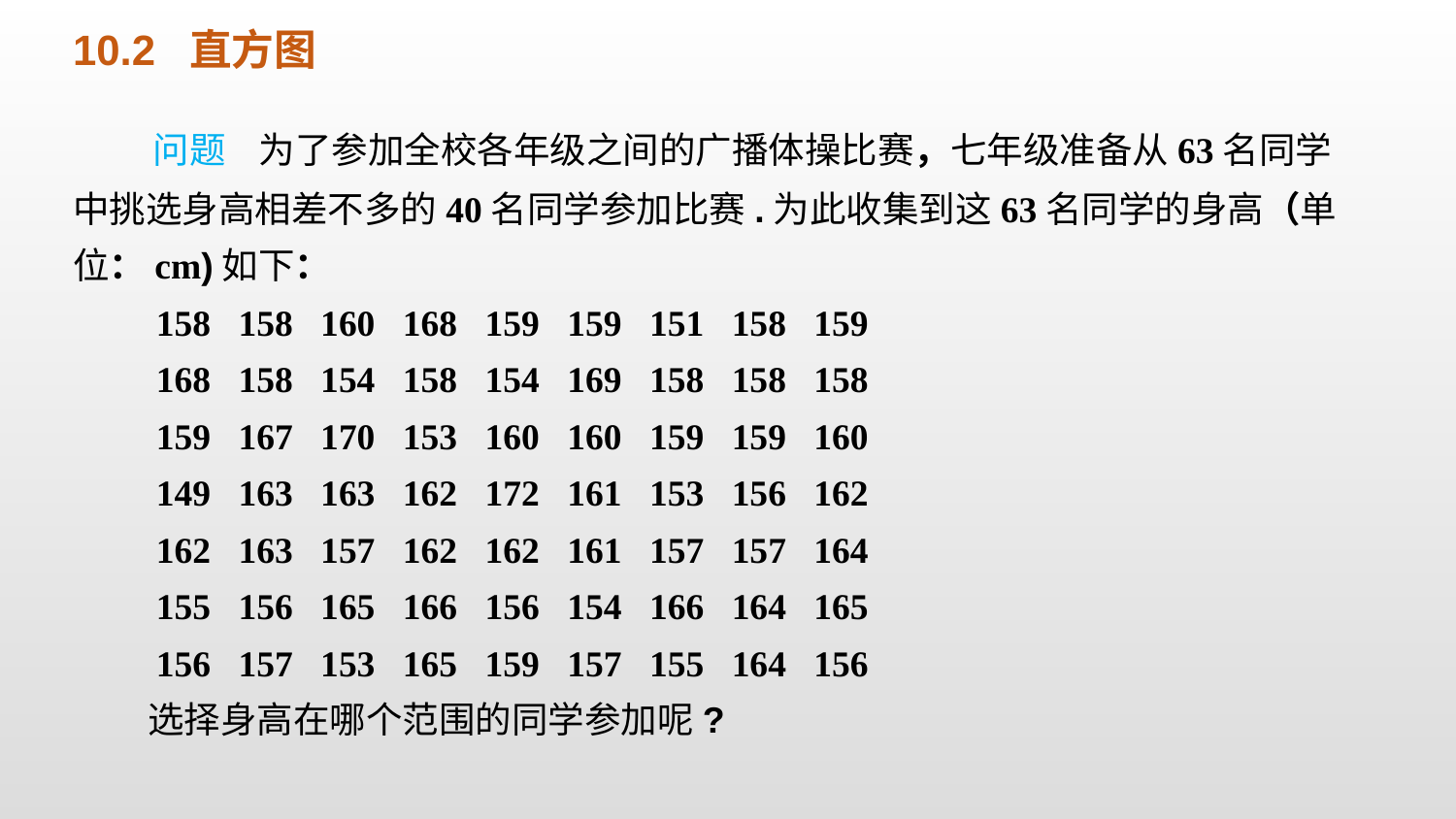

10.2  直方图
       问题    为了参加全校各年级之间的广播体操比赛，七年级准备从63名同学中挑选身高相差不多的40名同学参加比赛.为此收集到这63名同学的身高（单位：cm)如下：
         158   158   160   168   159   159   151   158   159
         168   158   154   158   154   169   158   158   158
         159   167   170   153   160   160   159   159   160
         149   163   163   162   172   161   153   156   162
         162   163   157   162   162   161   157   157   164
         155   156   165   166   156   154   166   164   165
         156   157   153   165   159   157   155   164   156
        选择身高在哪个范围的同学参加呢?